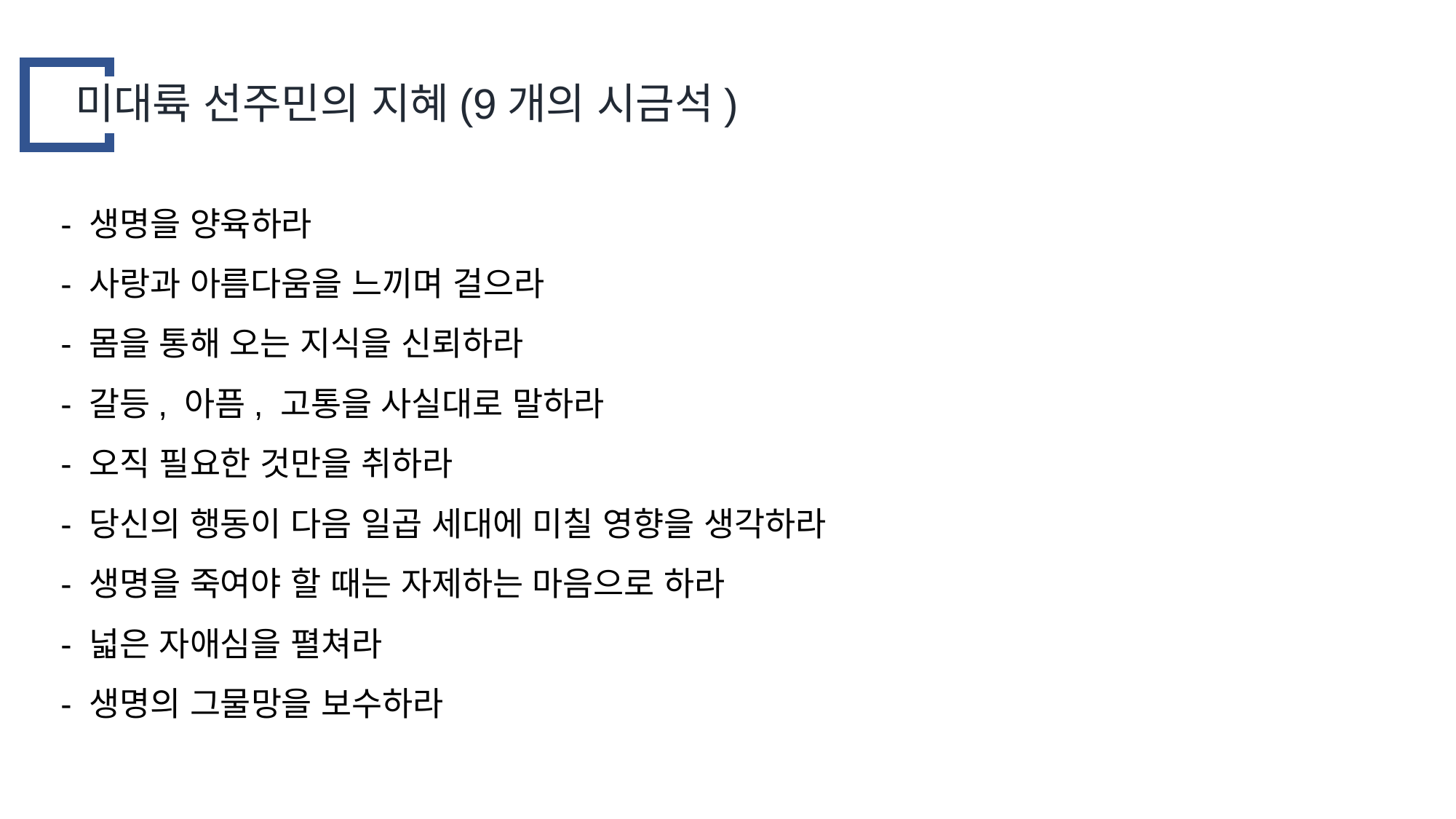

미대륙 선주민의 지혜(9개의 시금석)
- 생명을 양육하라
- 사랑과 아름다움을 느끼며 걸으라
- 몸을 통해 오는 지식을 신뢰하라
- 갈등, 아픔, 고통을 사실대로 말하라
- 오직 필요한 것만을 취하라
- 당신의 행동이 다음 일곱 세대에 미칠 영향을 생각하라
- 생명을 죽여야 할 때는 자제하는 마음으로 하라
- 넓은 자애심을 펼쳐라
- 생명의 그물망을 보수하라